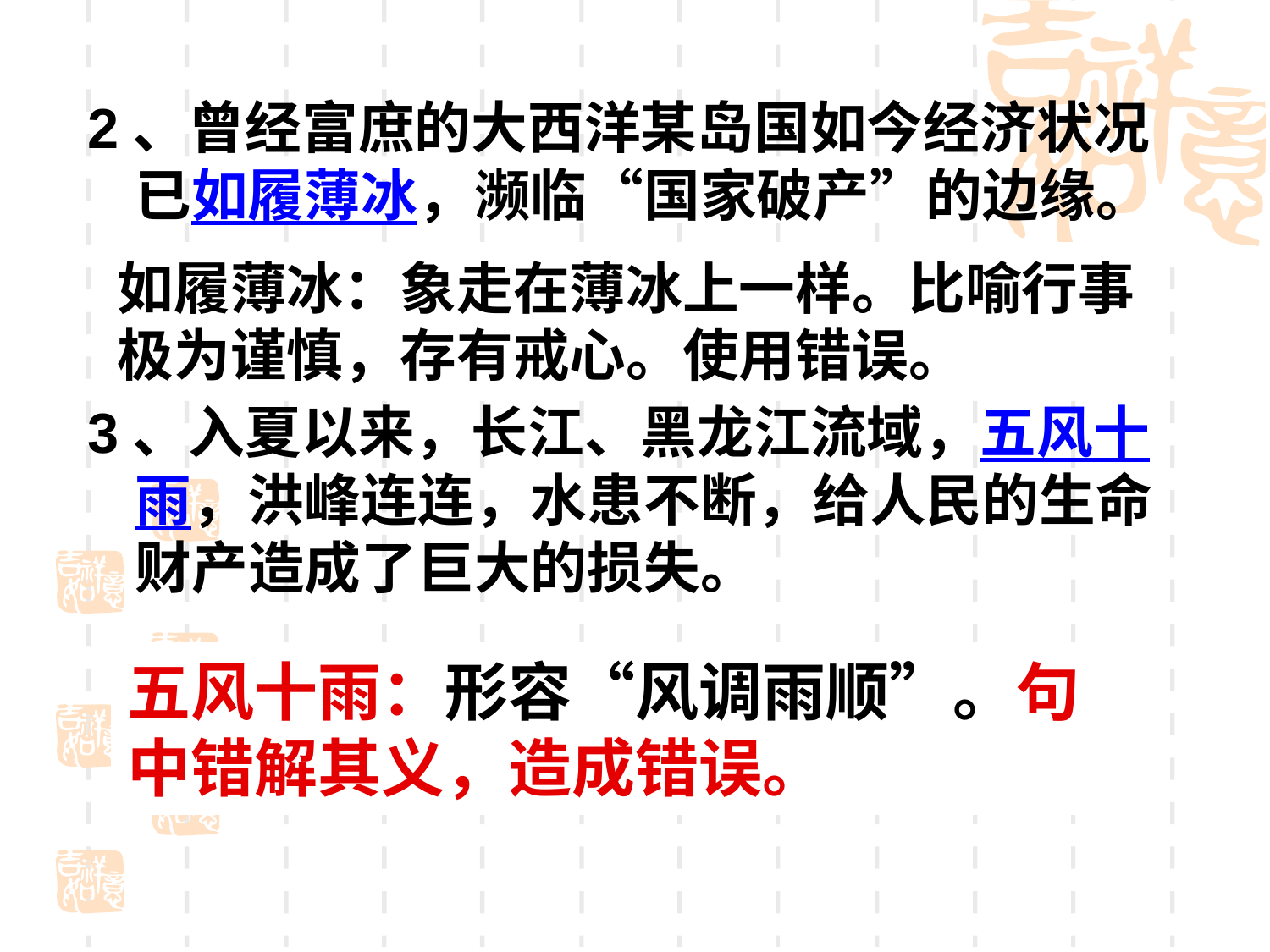

2、曾经富庶的大西洋某岛国如今经济状况已如履薄冰，濒临“国家破产”的边缘。

3、入夏以来，长江、黑龙江流域，五风十雨，洪峰连连，水患不断，给人民的生命财产造成了巨大的损失。

如履薄冰：象走在薄冰上一样。比喻行事极为谨慎，存有戒心。使用错误。
五风十雨：形容“风调雨顺”。句中错解其义，造成错误。